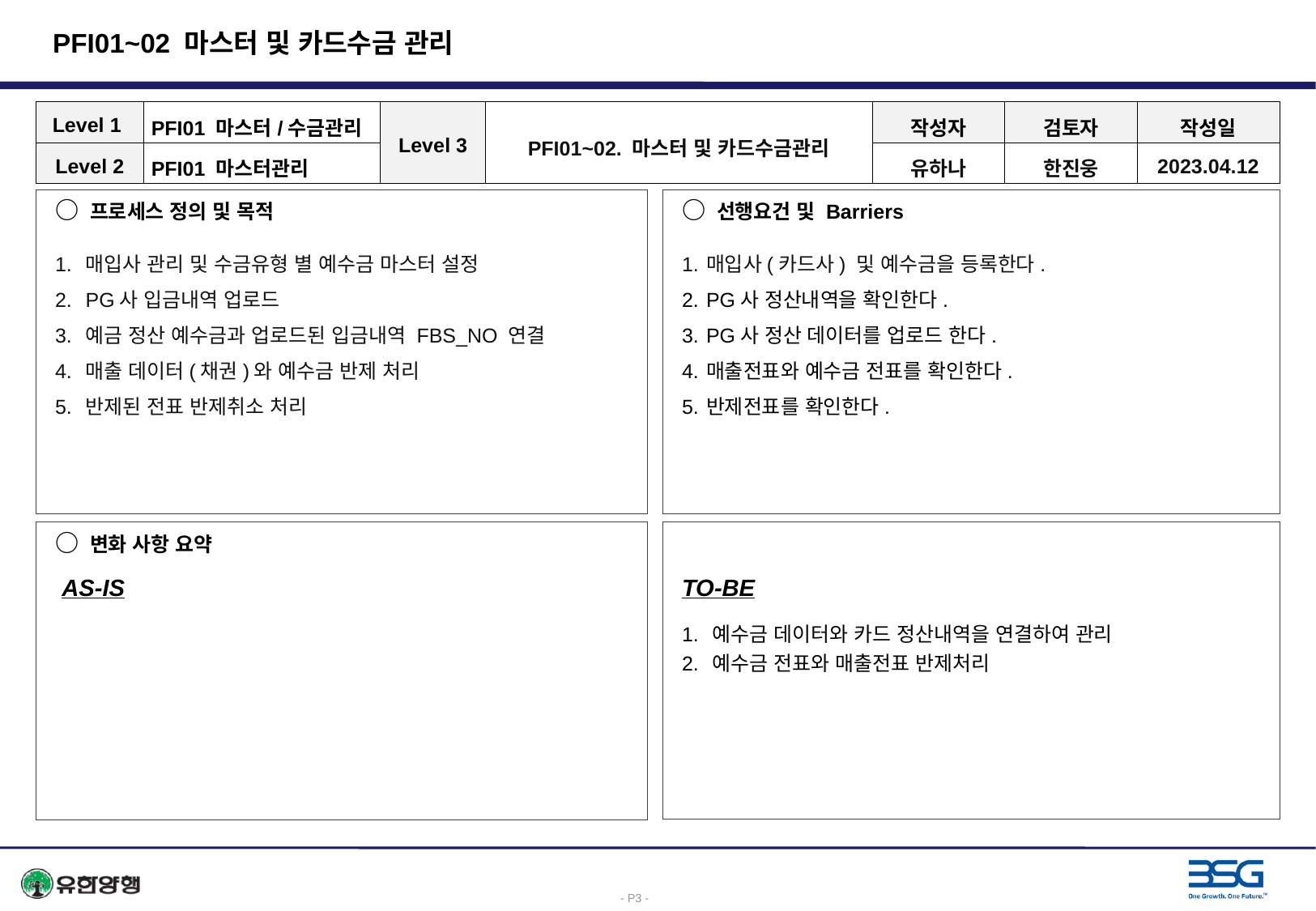

# PFI01~02 마스터 및 카드수금 관리
| Level 1 | PFI01 마스터/수금관리 | Level 3 | PFI01~02. 마스터 및 카드수금관리 | 작성자 | 검토자 | 작성일 |
| --- | --- | --- | --- | --- | --- | --- |
| Level 2 | PFI01 마스터관리 |  |  | 유하나 | 한진웅 | 2023.04.12 |
○ 프로세스 정의 및 목적

매입사 관리 및 수금유형 별 예수금 마스터 설정
PG사 입금내역 업로드
예금 정산 예수금과 업로드된 입금내역 FBS_NO 연결
매출 데이터(채권)와 예수금 반제 처리
반제된 전표 반제취소 처리
○ 선행요건 및 Barriers

매입사(카드사) 및 예수금을 등록한다.
PG사 정산내역을 확인한다.
PG사 정산 데이터를 업로드 한다.
매출전표와 예수금 전표를 확인한다.
반제전표를 확인한다.
○ 변화 사항 요약

 AS-IS

TO-BE

예수금 데이터와 카드 정산내역을 연결하여 관리
예수금 전표와 매출전표 반제처리